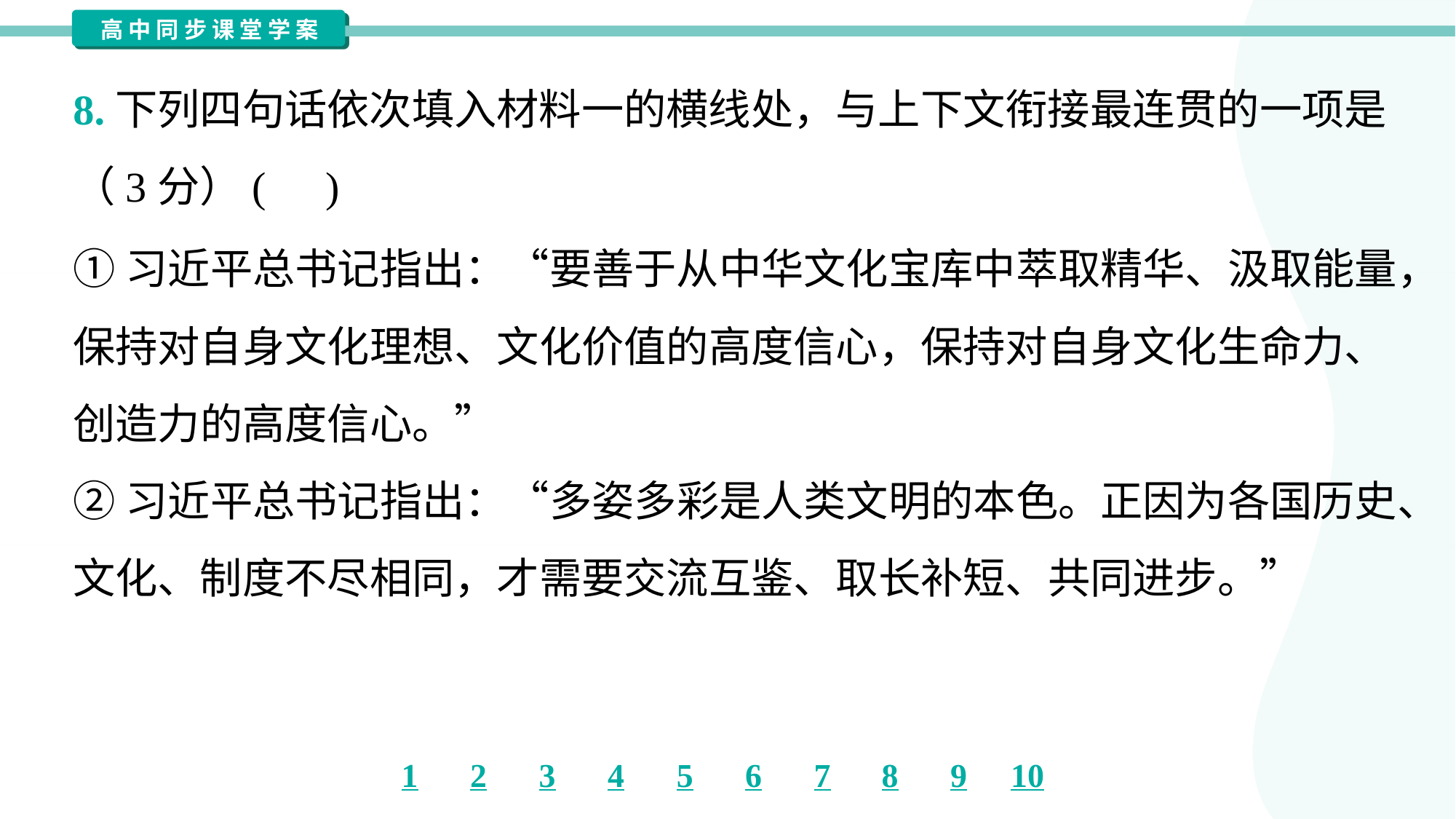

8.下列四句话依次填入材料一的横线处，与上下文衔接最连贯的一项是
（3分）(     )
①习近平总书记指出：“要善于从中华文化宝库中萃取精华、汲取能量，
保持对自身文化理想、文化价值的高度信心，保持对自身文化生命力、
创造力的高度信心。”
②习近平总书记指出：“多姿多彩是人类文明的本色。正因为各国历史、
文化、制度不尽相同，才需要交流互鉴、取长补短、共同进步。”